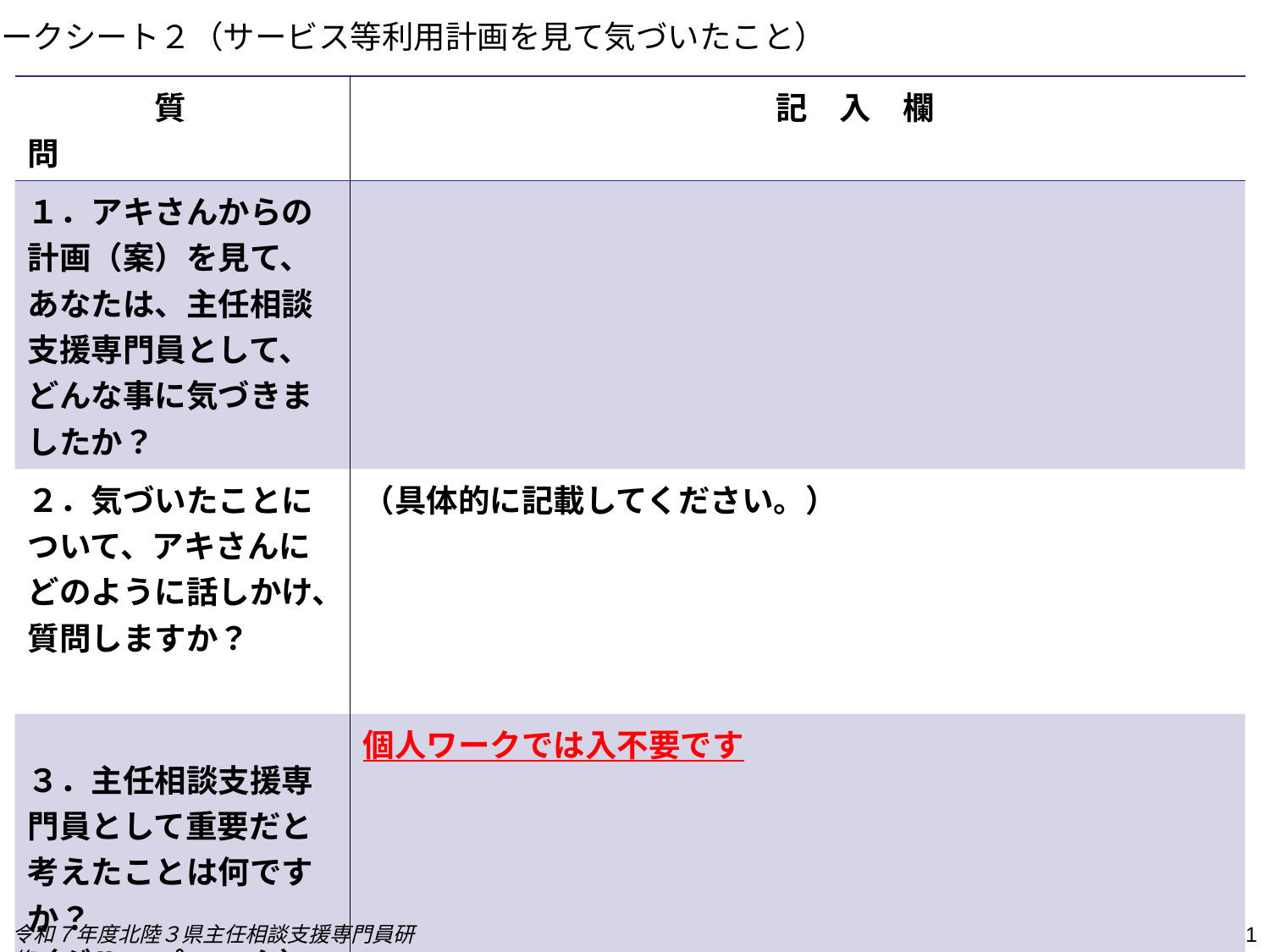

ワークシート２（サービス等利用計画を見て気づいたこと）
| 質　　　　問 | 記　入　欄 |
| --- | --- |
| １．アキさんからの計画（案）を見て、あなたは、主任相談支援専門員として、どんな事に気づきましたか？ |  |
| ２．気づいたことについて、アキさんにどのように話しかけ、質問しますか？ | （具体的に記載してください。） |
| ３．主任相談支援専門員として重要だと考えたことは何ですか？ （グループワーク） | 個人ワークでは入不要です |
令和７年度北陸３県主任相談支援専門員研修
1